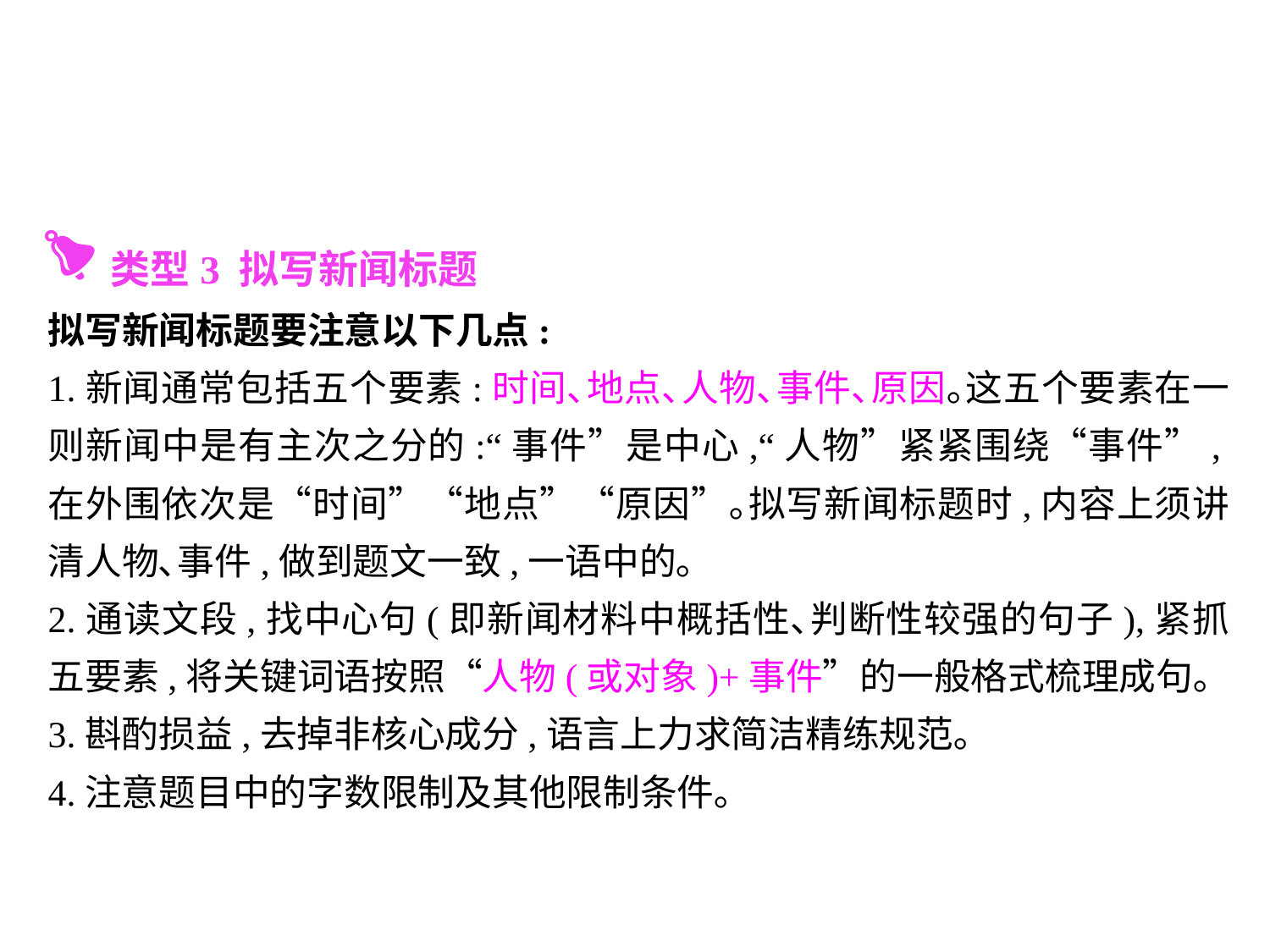

类型3 拟写新闻标题

拟写新闻标题要注意以下几点:
1.新闻通常包括五个要素:时间､地点､人物､事件､原因｡这五个要素在一则新闻中是有主次之分的:“事件”是中心,“人物”紧紧围绕“事件”,在外围依次是“时间”“地点”“原因”｡拟写新闻标题时,内容上须讲清人物､事件,做到题文一致,一语中的｡
2.通读文段,找中心句(即新闻材料中概括性､判断性较强的句子),紧抓五要素,将关键词语按照“人物(或对象)+事件”的一般格式梳理成句｡
3.斟酌损益,去掉非核心成分,语言上力求简洁精练规范｡
4.注意题目中的字数限制及其他限制条件｡